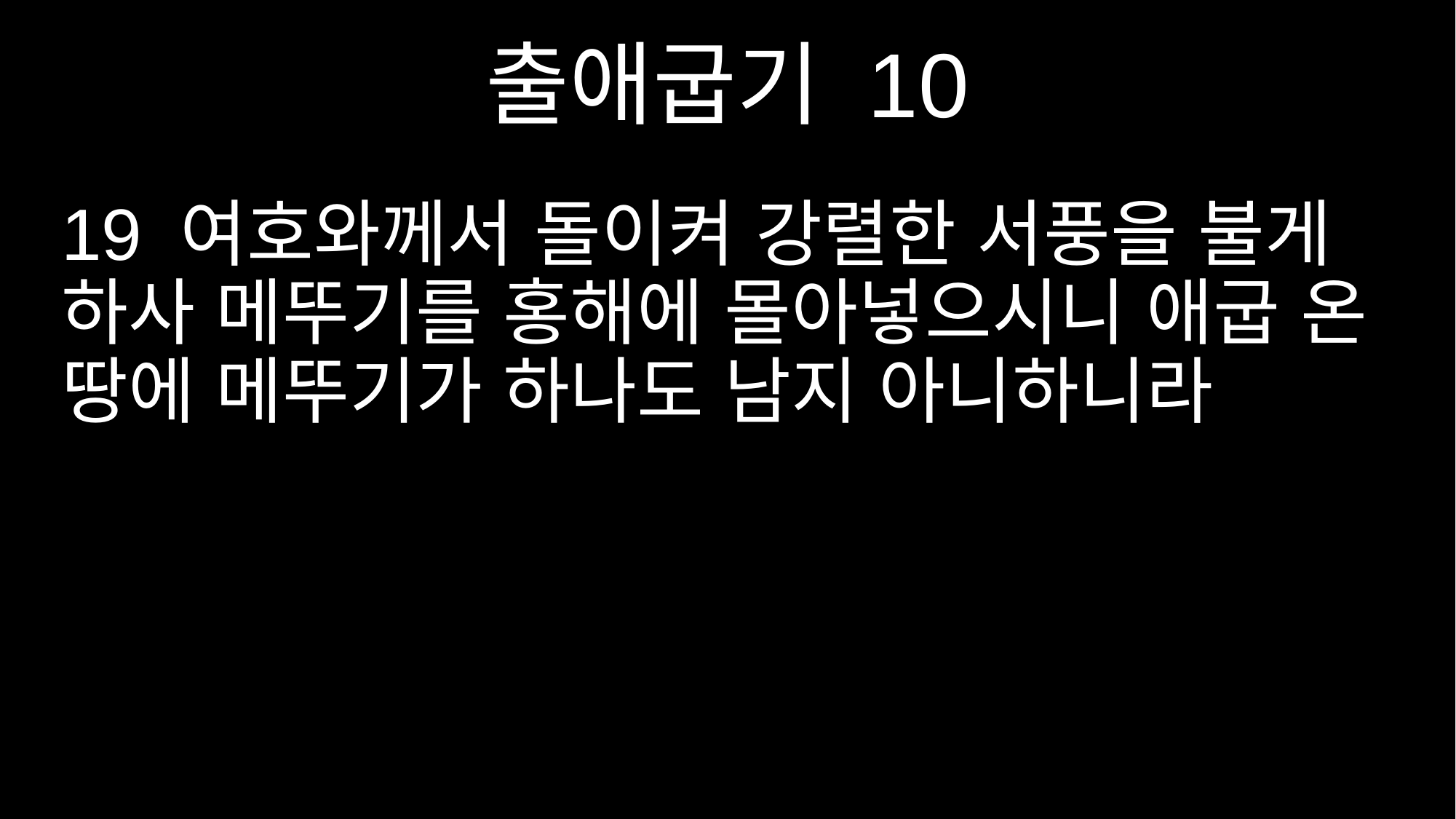

출애굽기 10
19 여호와께서 돌이켜 강렬한 서풍을 불게 하사 메뚜기를 홍해에 몰아넣으시니 애굽 온 땅에 메뚜기가 하나도 남지 아니하니라